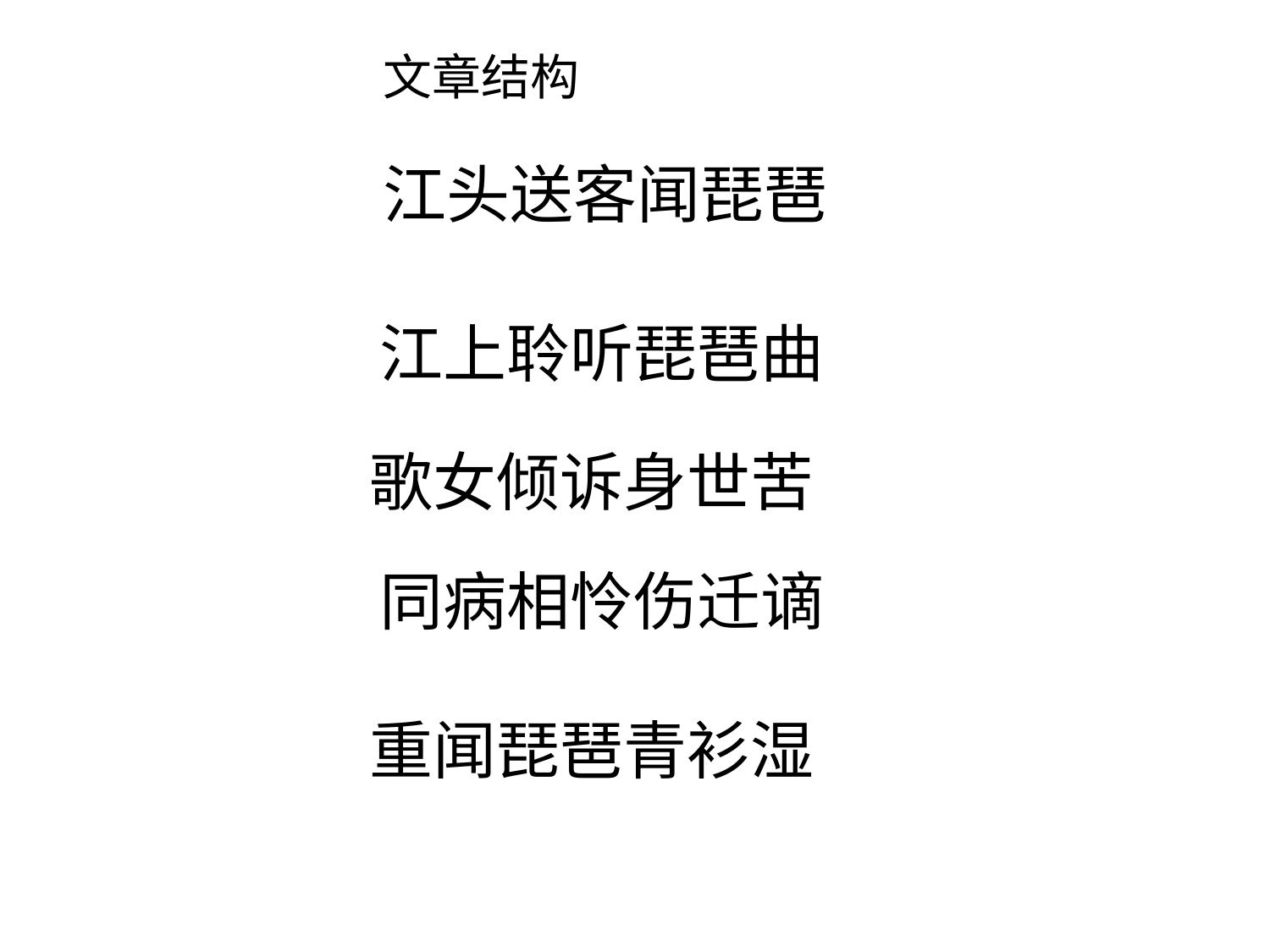

# 文章结构
江头送客闻琵琶
江上聆听琵琶曲
歌女倾诉身世苦
同病相怜伤迁谪
重闻琵琶青衫湿